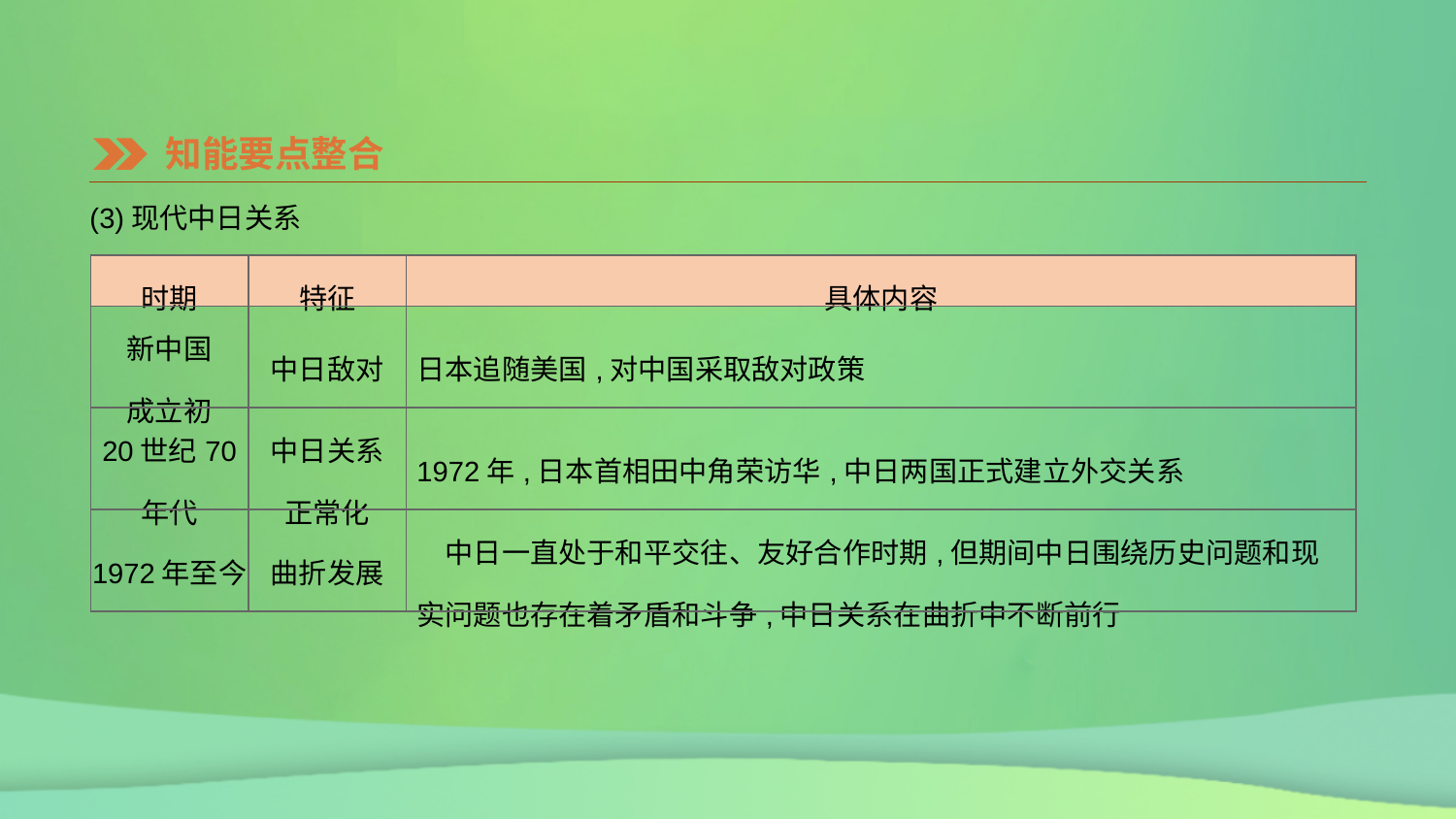

知能要点整合

(3)现代中日关系
| 时期 | 特征 | 具体内容 |
| --- | --- | --- |
| 新中国 成立初 | 中日敌对 | 日本追随美国,对中国采取敌对政策 |
| 20世纪70 年代 | 中日关系 正常化 | 1972年,日本首相田中角荣访华,中日两国正式建立外交关系 |
| 1972年至今 | 曲折发展 | 中日一直处于和平交往、友好合作时期,但期间中日围绕历史问题和现实问题也存在着矛盾和斗争,中日关系在曲折中不断前行 |